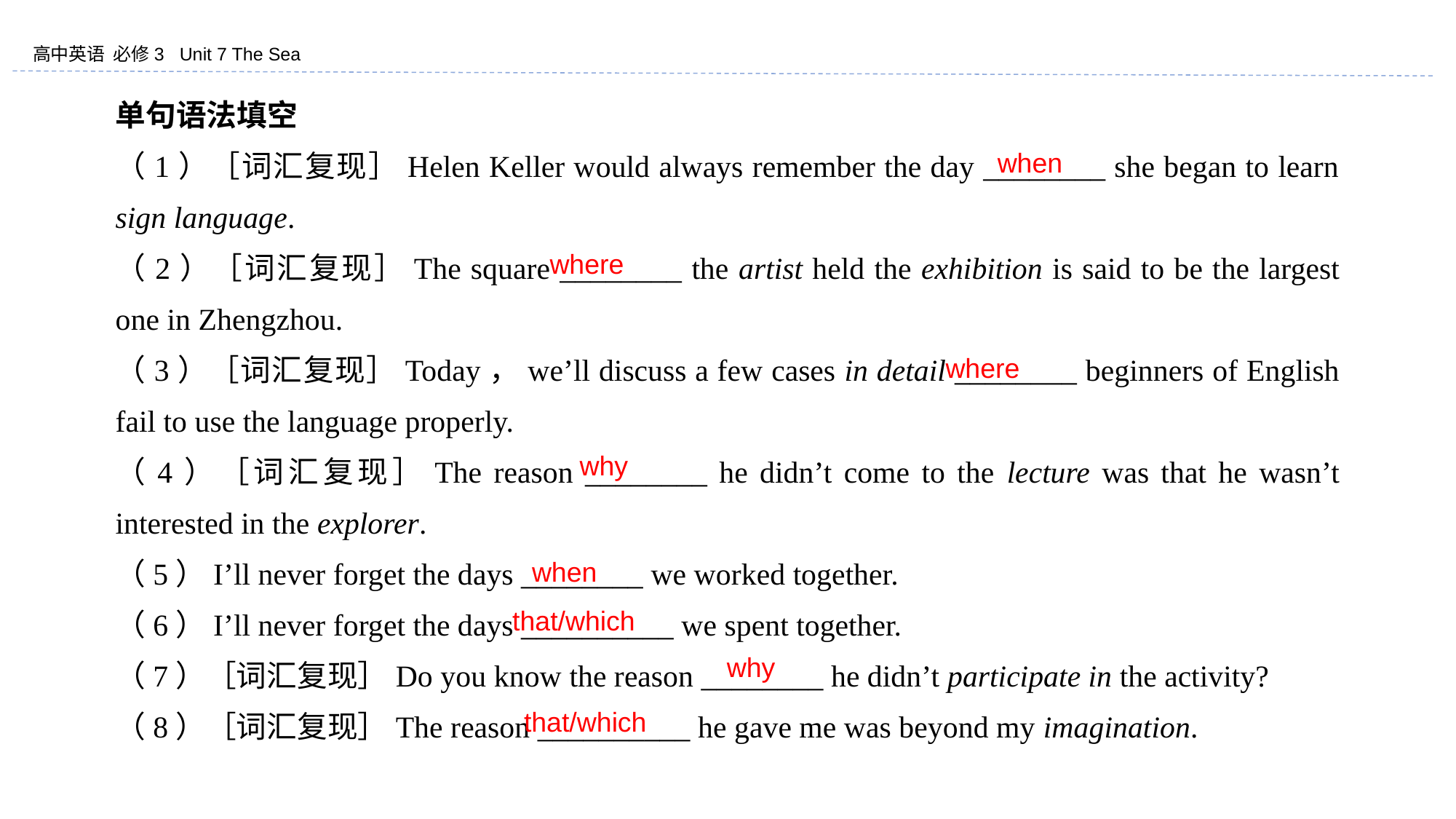

单句语法填空
（1）［词汇复现］Helen Keller would always remember the day ________ she began to learn sign language.
（2）［词汇复现］The square ________ the artist held the exhibition is said to be the largest one in Zhengzhou.
（3）［词汇复现］Today，we’ll discuss a few cases in detail ________ beginners of English fail to use the language properly.
（4）［词汇复现］The reason ________ he didn’t come to the lecture was that he wasn’t interested in the explorer.
（5）I’ll never forget the days ________ we worked together.
（6）I’ll never forget the days __________ we spent together.
（7）［词汇复现］Do you know the reason ________ he didn’t participate in the activity?
（8）［词汇复现］The reason __________ he gave me was beyond my imagination.
when
where
where
why
when
that/which
why
that/which